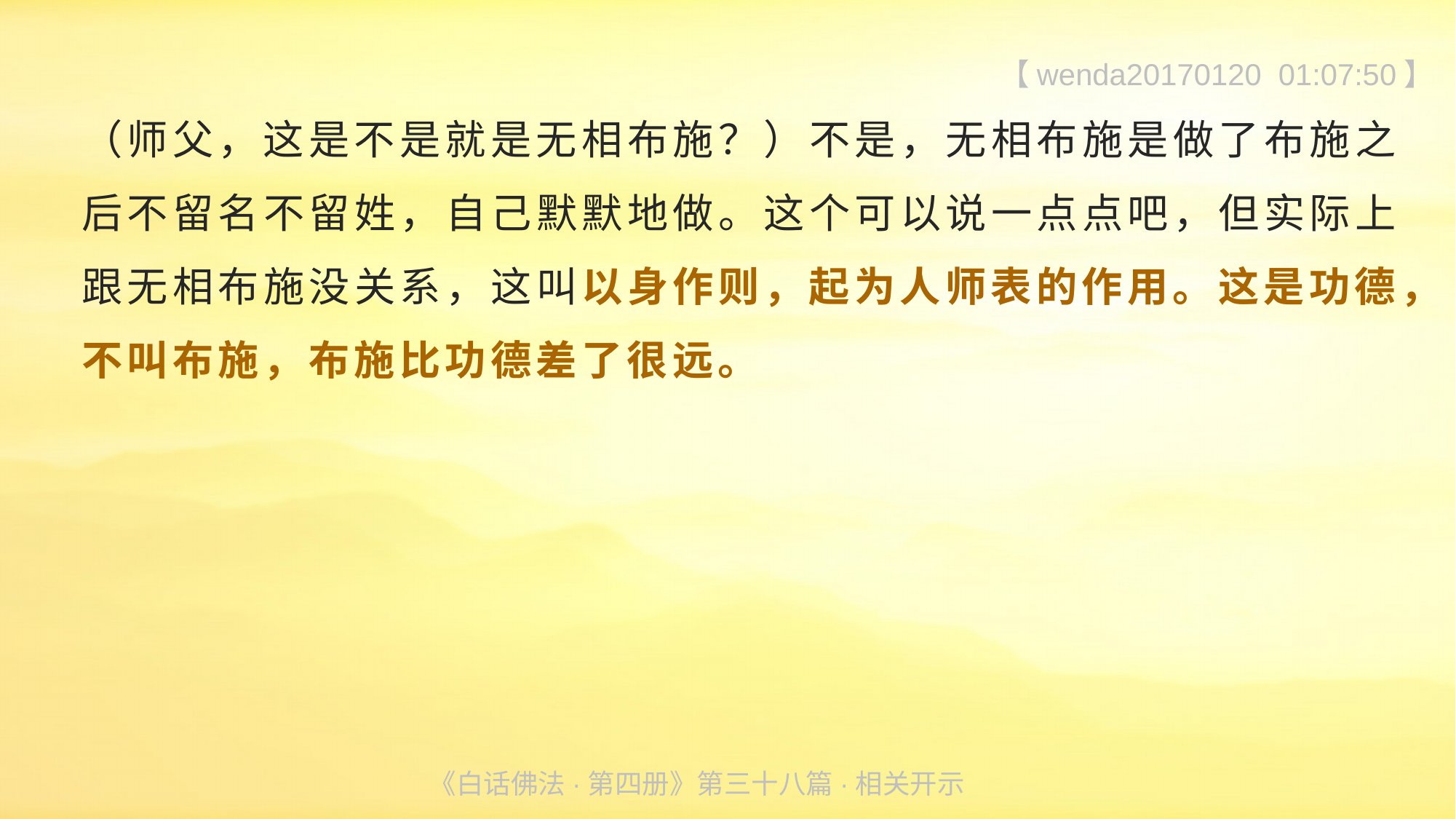

【wenda20170120  01:07:50】
（师父，这是不是就是无相布施？）不是，无相布施是做了布施之后不留名不留姓，自己默默地做。这个可以说一点点吧，但实际上跟无相布施没关系，这叫以身作则，起为人师表的作用。这是功德，不叫布施，布施比功德差了很远。

《白话佛法·第四册》第三十八篇·相关开示